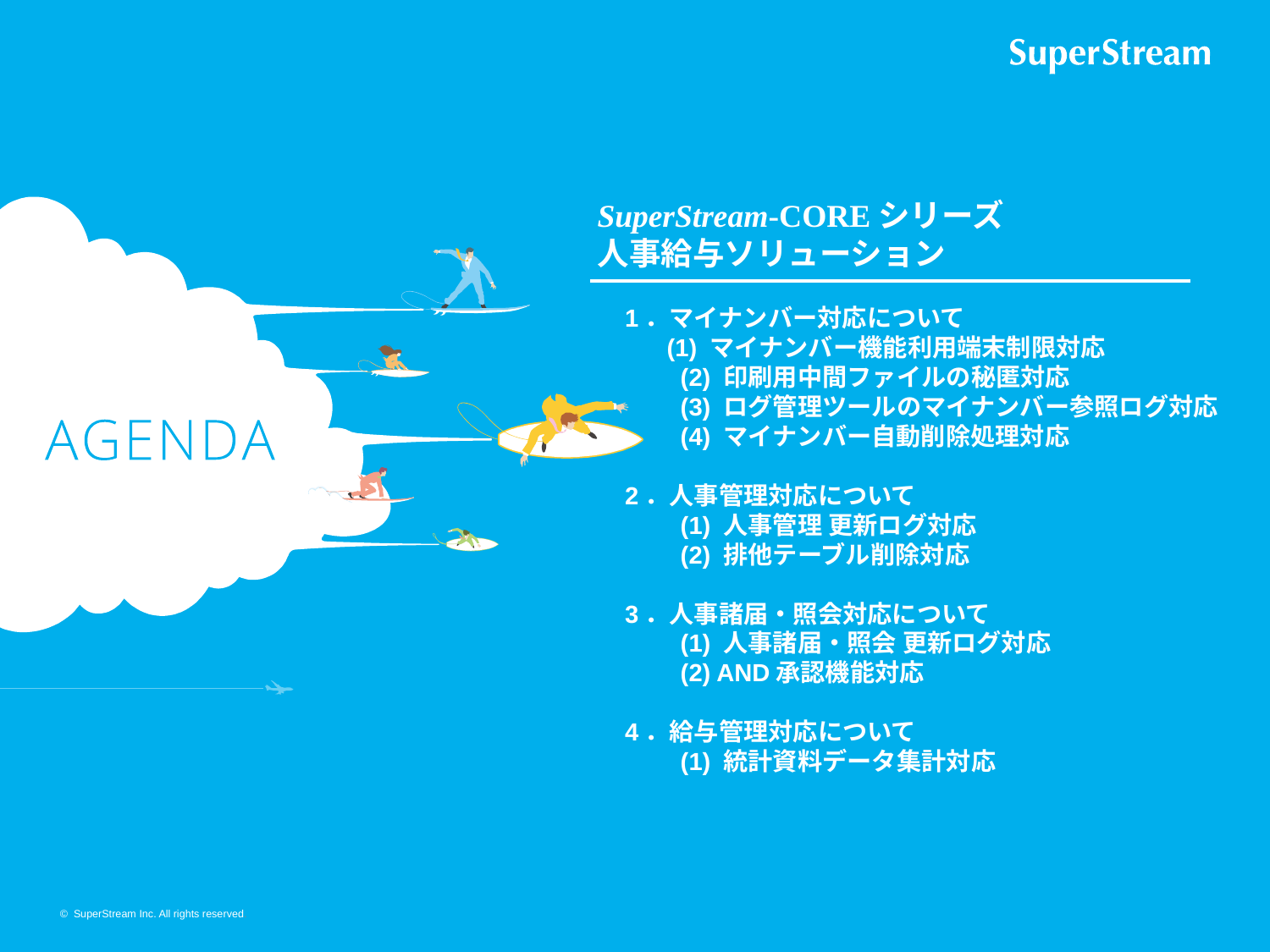

SuperStream-COREシリーズ
人事給与ソリューション
1．マイナンバー対応について
      (1) マイナンバー機能利用端末制限対応
　　(2) 印刷用中間ファイルの秘匿対応
　　(3) ログ管理ツールのマイナンバー参照ログ対応
　　(4) マイナンバー自動削除処理対応

2．人事管理対応について
　　(1) 人事管理 更新ログ対応
　　(2) 排他テーブル削除対応

3．人事諸届・照会対応について
　　(1) 人事諸届・照会 更新ログ対応
　　(2) AND承認機能対応

4．給与管理対応について
　　(1) 統計資料データ集計対応

©  SuperStream Inc. All rights reserved.